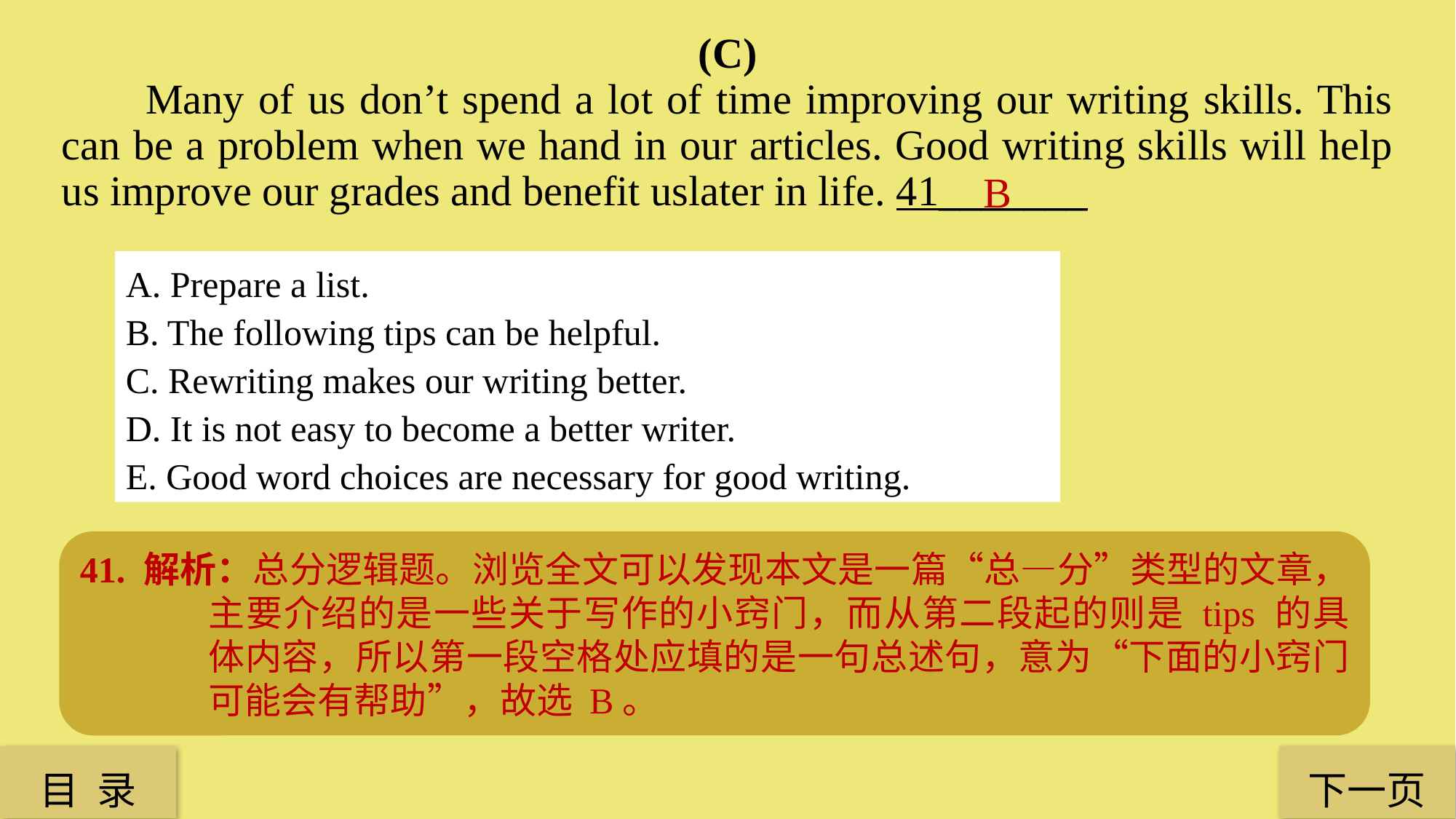

(C)
      Many of us don’t spend a lot of time improving our writing skills. This can be a problem when we hand in our articles. Good writing skills will help us improve our grades and benefit uslater in life. 41_______
B
A. Prepare a list.
B. The following tips can be helpful.
C. Rewriting makes our writing better.
D. It is not easy to become a better writer.
E. Good word choices are necessary for good writing.
41. 解析：总分逻辑题。浏览全文可以发现本文是一篇“总—分”类型的文章，主要介绍的是一些关于写作的小窍门，而从第二段起的则是 tips 的具体内容，所以第一段空格处应填的是一句总述句，意为“下面的小窍门可能会有帮助”，故选 B。